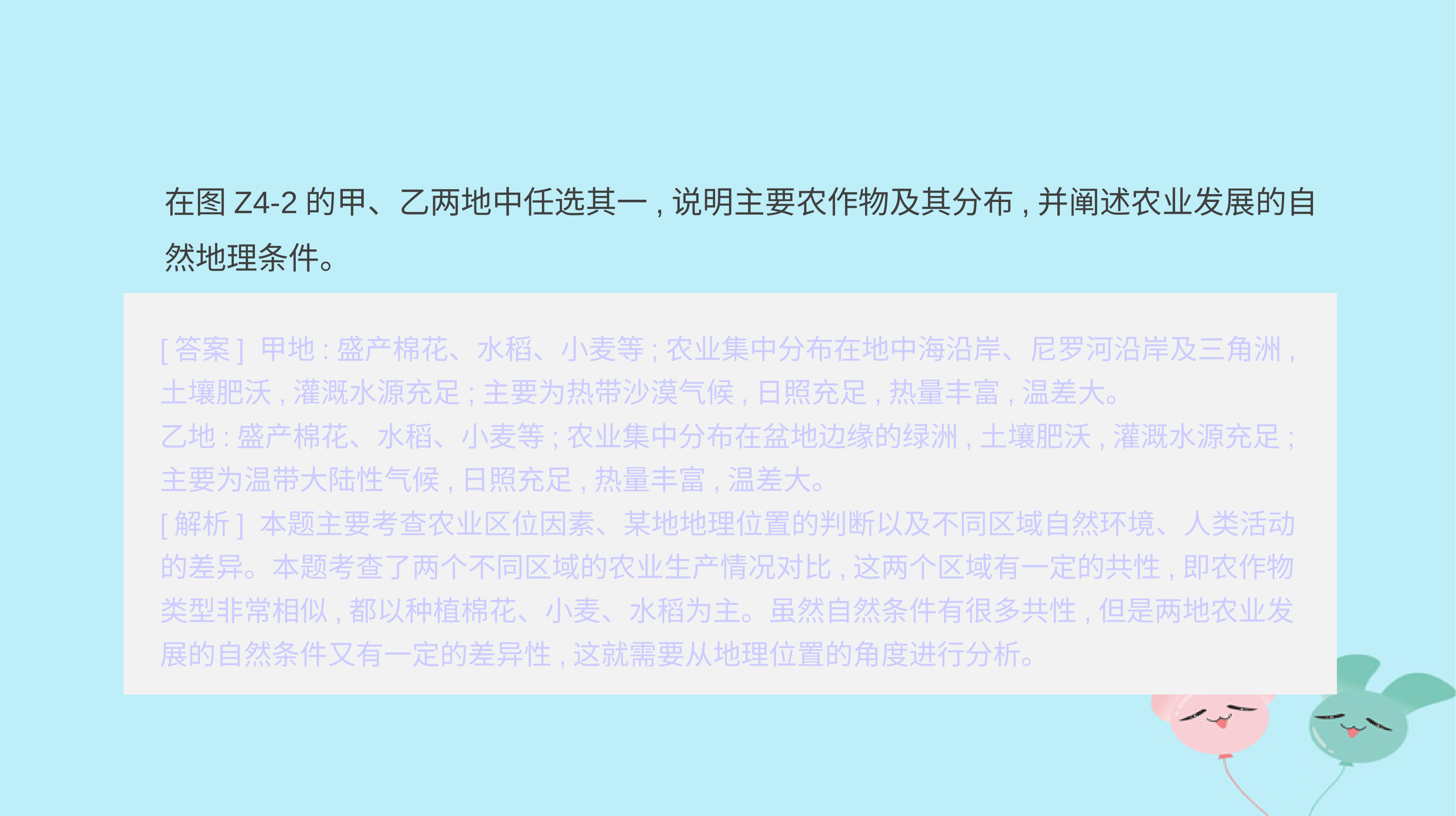

在图Z4-2的甲、乙两地中任选其一,说明主要农作物及其分布,并阐述农业发展的自然地理条件。

[答案] 甲地:盛产棉花、水稻、小麦等;农业集中分布在地中海沿岸、尼罗河沿岸及三角洲,土壤肥沃,灌溉水源充足;主要为热带沙漠气候,日照充足,热量丰富,温差大。
乙地:盛产棉花、水稻、小麦等;农业集中分布在盆地边缘的绿洲,土壤肥沃,灌溉水源充足;主要为温带大陆性气候,日照充足,热量丰富,温差大。
[解析] 本题主要考查农业区位因素、某地地理位置的判断以及不同区域自然环境、人类活动的差异。本题考查了两个不同区域的农业生产情况对比,这两个区域有一定的共性,即农作物类型非常相似,都以种植棉花、小麦、水稻为主。虽然自然条件有很多共性,但是两地农业发展的自然条件又有一定的差异性,这就需要从地理位置的角度进行分析。